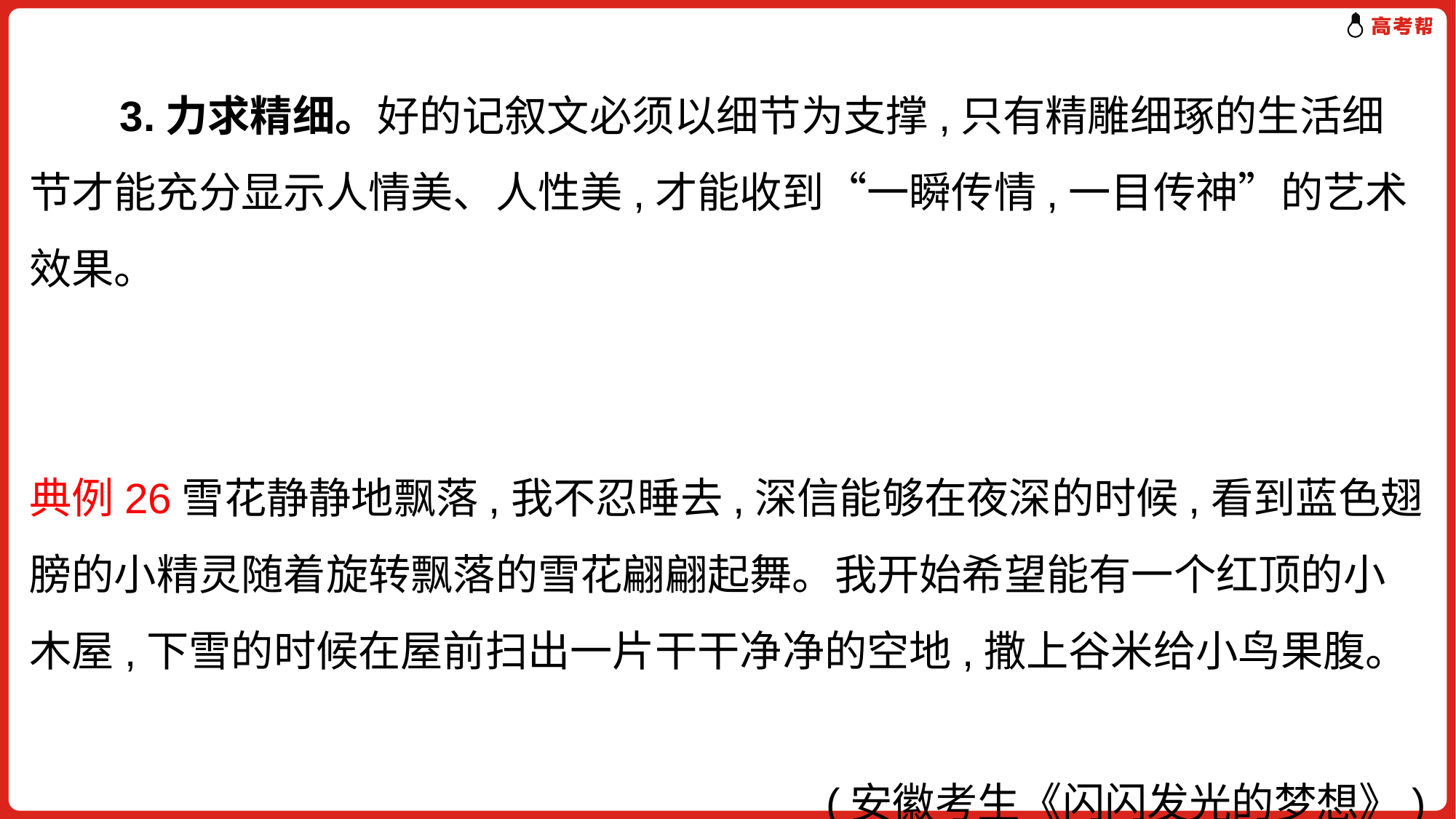

3.力求精细。好的记叙文必须以细节为支撑,只有精雕细琢的生活细节才能充分显示人情美、人性美,才能收到“一瞬传情,一目传神”的艺术效果。

典例26雪花静静地飘落,我不忍睡去,深信能够在夜深的时候,看到蓝色翅膀的小精灵随着旋转飘落的雪花翩翩起舞。我开始希望能有一个红顶的小木屋,下雪的时候在屋前扫出一片干干净净的空地,撒上谷米给小鸟果腹。
(安徽考生《闪闪发光的梦想》)